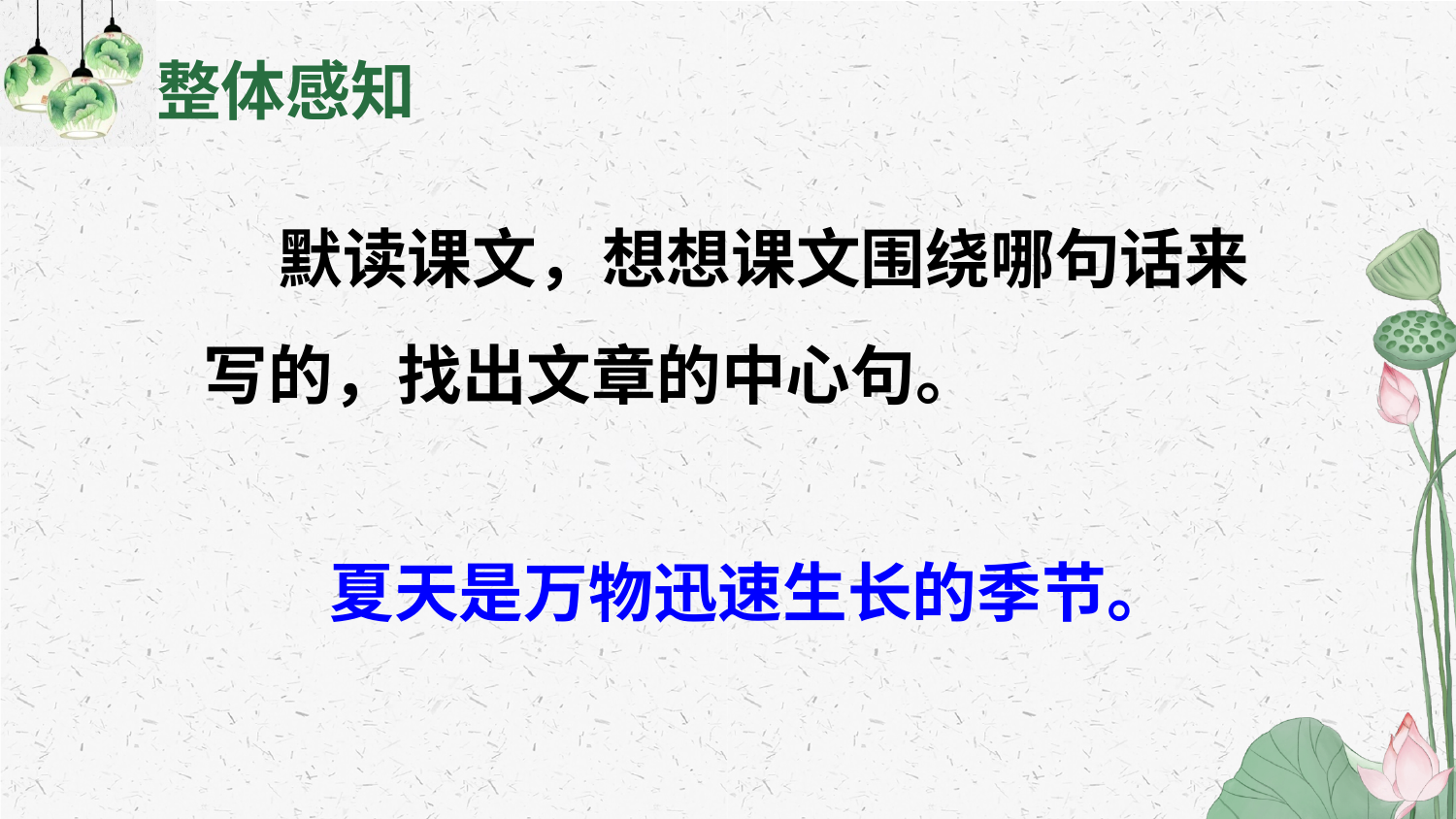

整体感知
    默读课文，想想课文围绕哪句话来写的，找出文章的中心句。
夏天是万物迅速生长的季节。